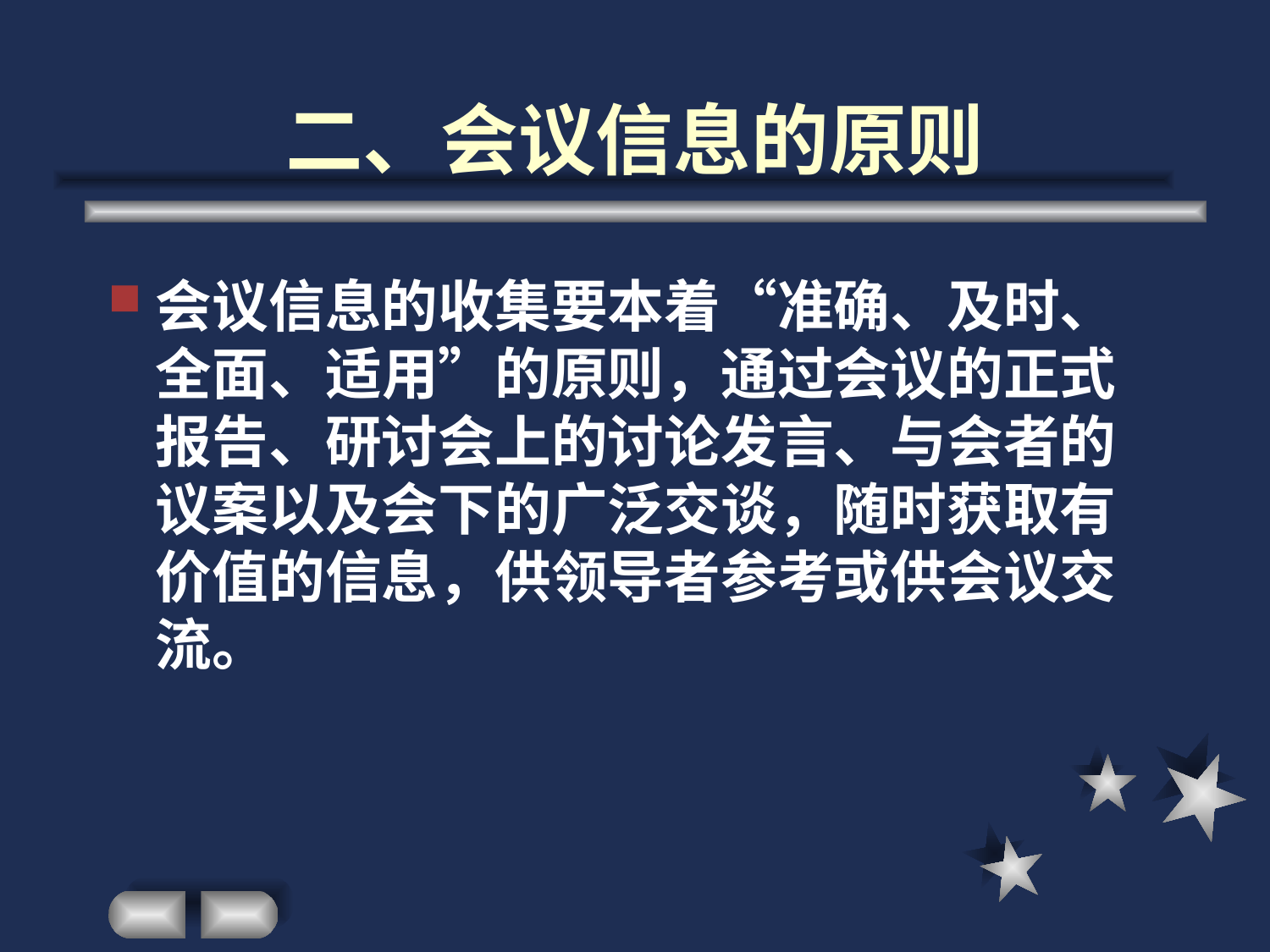

# 二、会议信息的原则
会议信息的收集要本着“准确、及时、全面、适用”的原则，通过会议的正式报告、研讨会上的讨论发言、与会者的议案以及会下的广泛交谈，随时获取有价值的信息，供领导者参考或供会议交流。